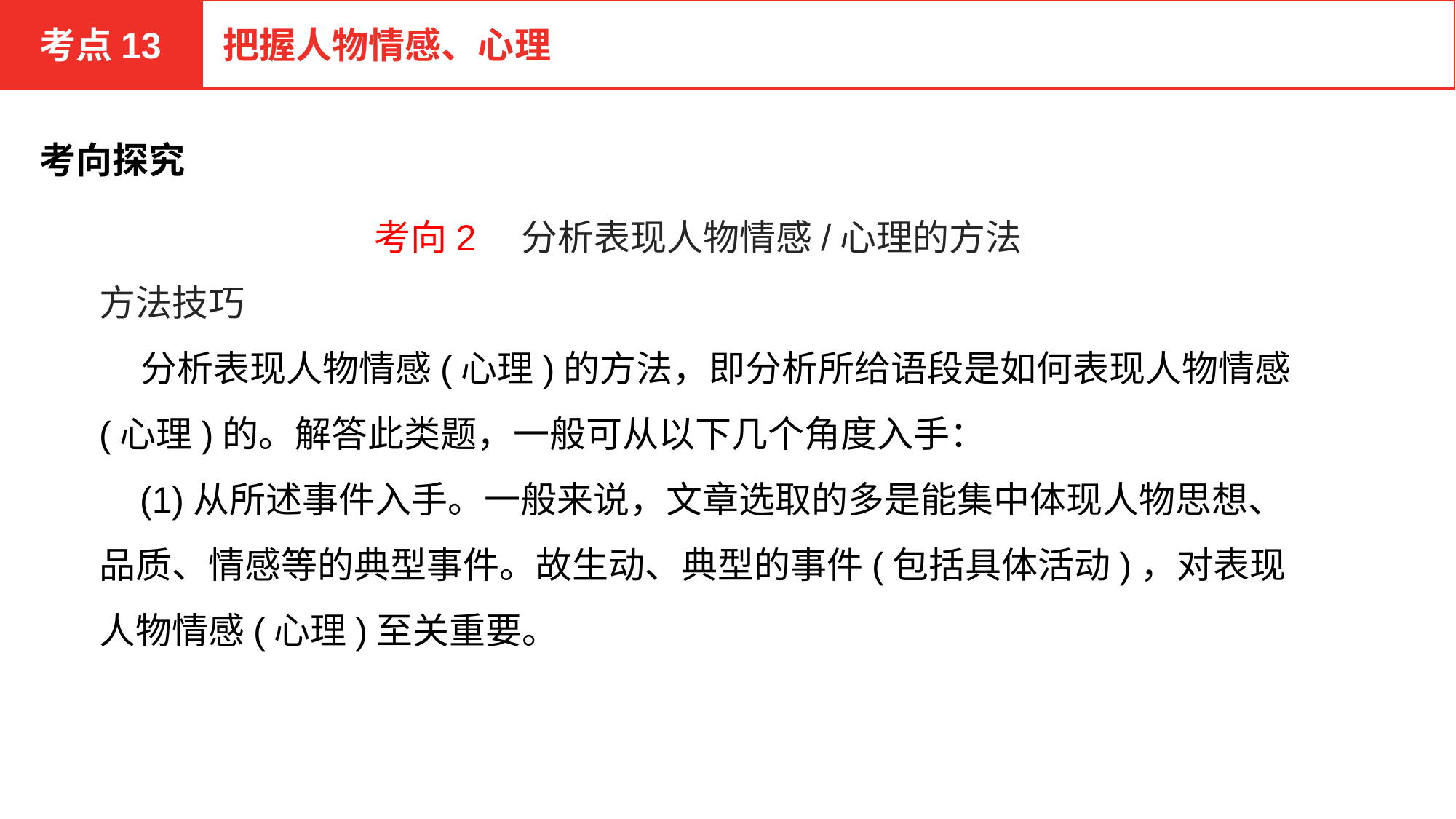

考点13
把握人物情感、心理
考向探究
考向2　分析表现人物情感/心理的方法
方法技巧
    分析表现人物情感(心理)的方法，即分析所给语段是如何表现人物情感(心理)的。解答此类题，一般可从以下几个角度入手：
    (1)从所述事件入手。一般来说，文章选取的多是能集中体现人物思想、品质、情感等的典型事件。故生动、典型的事件(包括具体活动)，对表现人物情感(心理)至关重要。